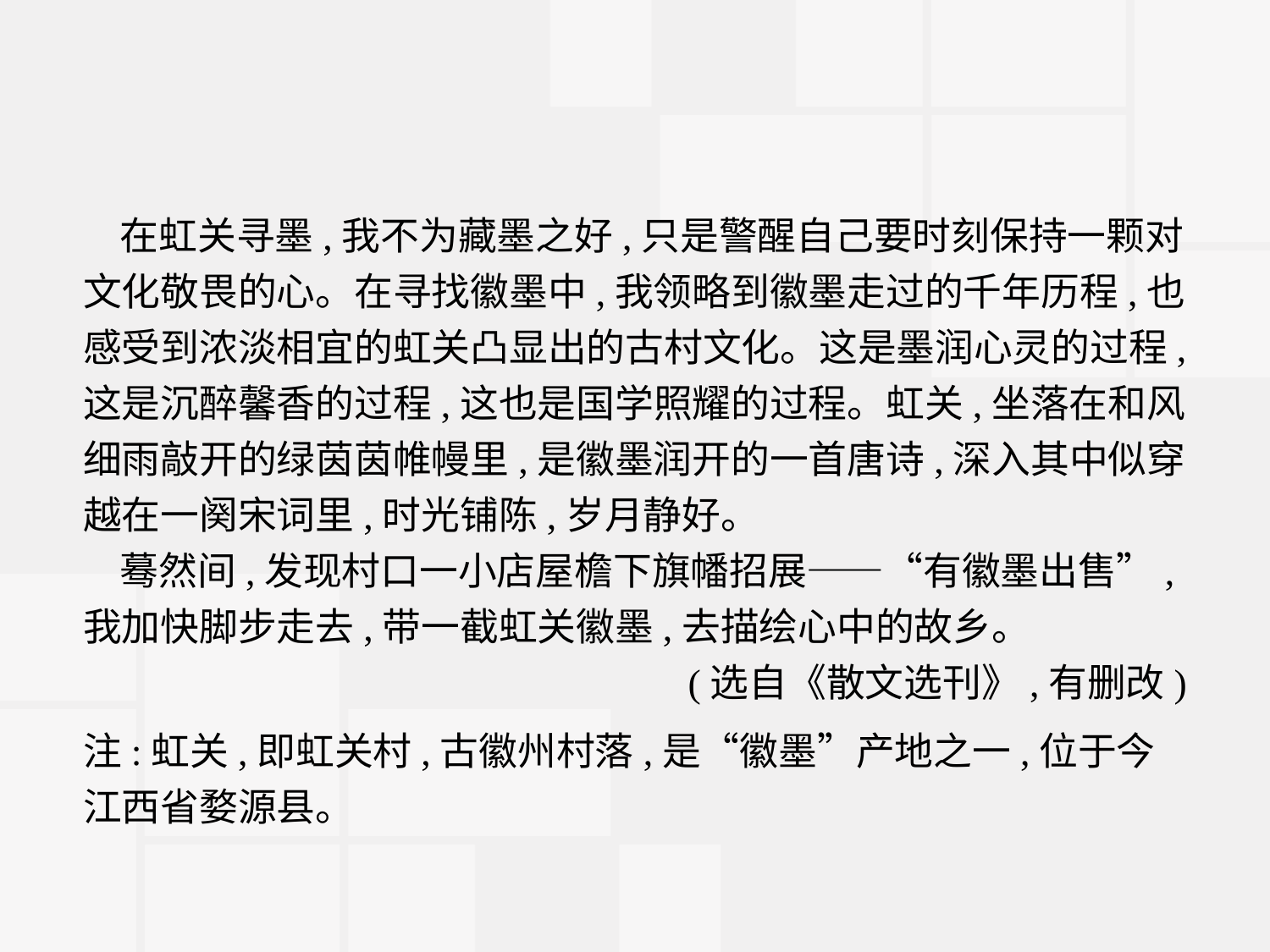

在虹关寻墨,我不为藏墨之好,只是警醒自己要时刻保持一颗对文化敬畏的心。在寻找徽墨中,我领略到徽墨走过的千年历程,也感受到浓淡相宜的虹关凸显出的古村文化。这是墨润心灵的过程,这是沉醉馨香的过程,这也是国学照耀的过程。虹关,坐落在和风细雨敲开的绿茵茵帷幔里,是徽墨润开的一首唐诗,深入其中似穿越在一阕宋词里,时光铺陈,岁月静好。
蓦然间,发现村口一小店屋檐下旗幡招展——“有徽墨出售”,我加快脚步走去,带一截虹关徽墨,去描绘心中的故乡。
(选自《散文选刊》,有删改)
注:虹关,即虹关村,古徽州村落,是“徽墨”产地之一,位于今江西省婺源县。